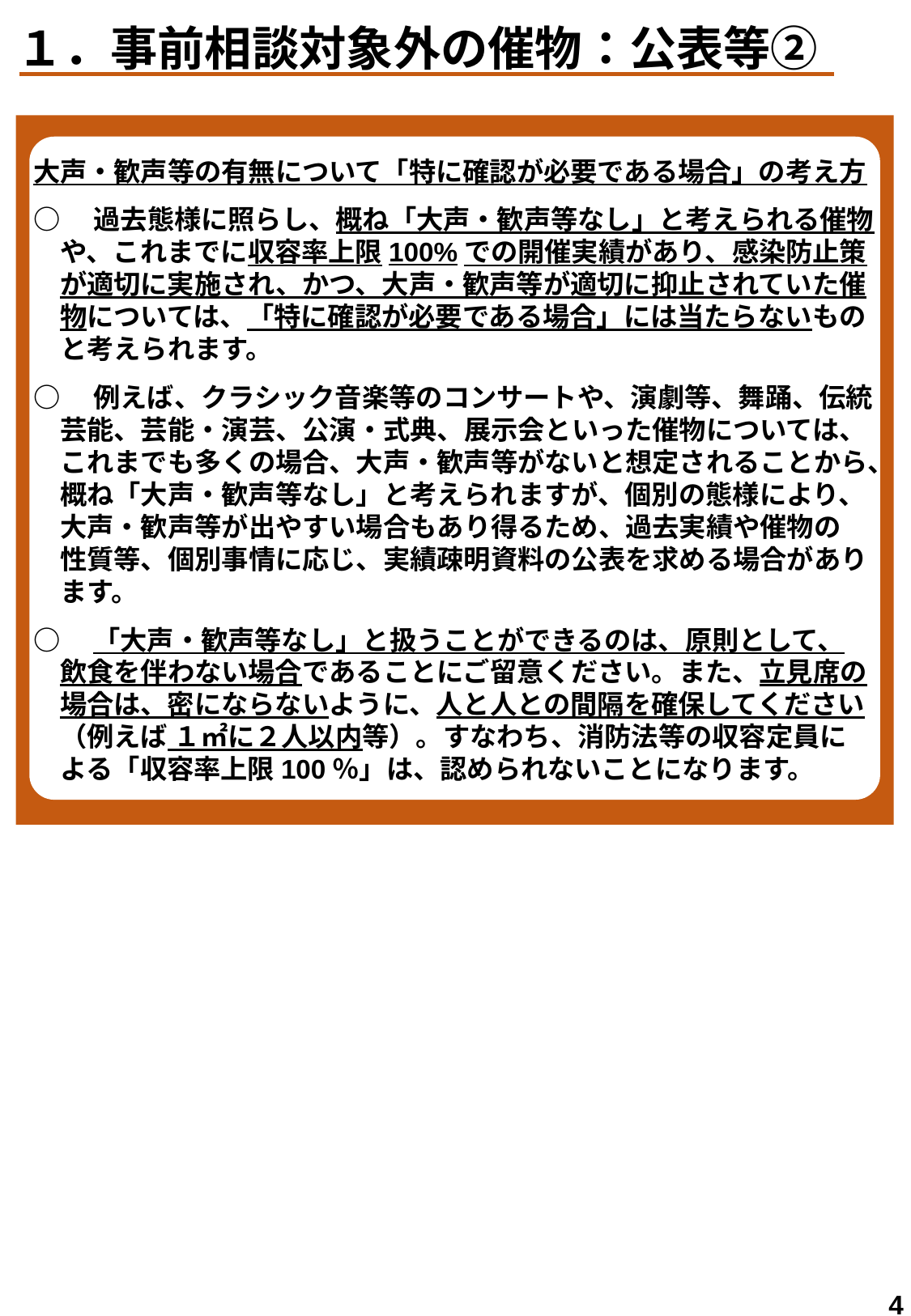

１．事前相談対象外の催物：公表等②

大声・歓声等の有無について「特に確認が必要である場合」の考え方

○　過去態様に照らし、概ね「大声・歓声等なし」と考えられる催物
　や、これまでに収容率上限100%での開催実績があり、感染防止策
　が適切に実施され、かつ、大声・歓声等が適切に抑止されていた催
　物については、「特に確認が必要である場合」には当たらないもの
　と考えられます。

○　例えば、クラシック音楽等のコンサートや、演劇等、舞踊、伝統
　芸能、芸能・演芸、公演・式典、展示会といった催物については、
　これまでも多くの場合、大声・歓声等がないと想定されることから、
　概ね「大声・歓声等なし」と考えられますが、個別の態様により、
　大声・歓声等が出やすい場合もあり得るため、過去実績や催物の
　性質等、個別事情に応じ、実績疎明資料の公表を求める場合があり
　ます。

○　「大声・歓声等なし」と扱うことができるのは、原則として、
　飲食を伴わない場合であることにご留意ください。また、立見席の
　場合は、密にならないように、人と人との間隔を確保してください
　（例えば １㎡に２人以内等）。すなわち、消防法等の収容定員に
　よる「収容率上限100％」は、認められないことになります。
4